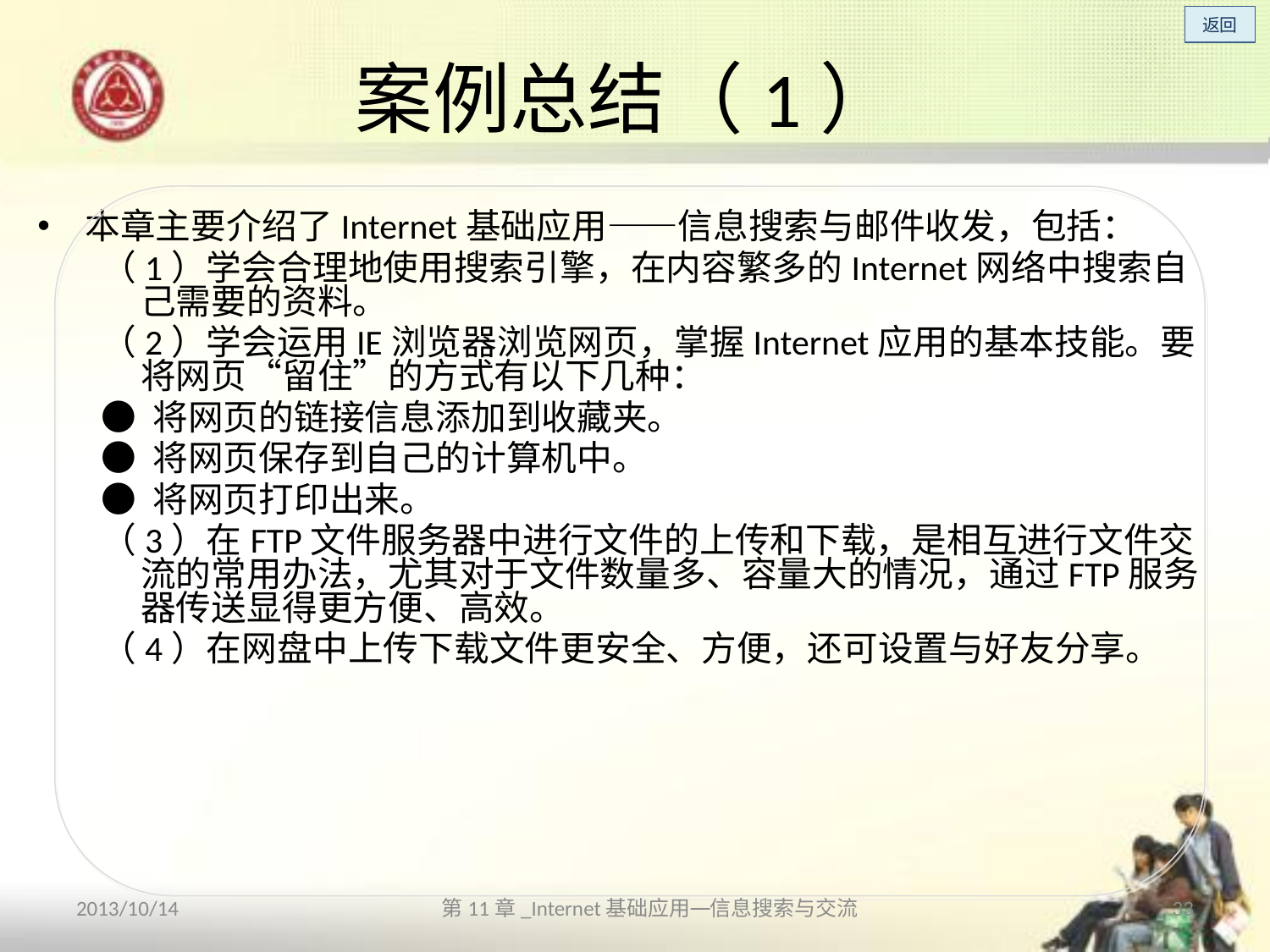

# 案例总结（1）

本章主要介绍了Internet基础应用——信息搜索与邮件收发，包括：
（1）学会合理地使用搜索引擎，在内容繁多的Internet网络中搜索自己需要的资料。
（2）学会运用IE浏览器浏览网页，掌握Internet应用的基本技能。要将网页“留住”的方式有以下几种：
● 将网页的链接信息添加到收藏夹。
● 将网页保存到自己的计算机中。
● 将网页打印出来。
（3）在FTP文件服务器中进行文件的上传和下载，是相互进行文件交流的常用办法，尤其对于文件数量多、容量大的情况，通过FTP服务器传送显得更方便、高效。
（4）在网盘中上传下载文件更安全、方便，还可设置与好友分享。
2013/10/14
第11章_Internet基础应用—信息搜索与交流
33